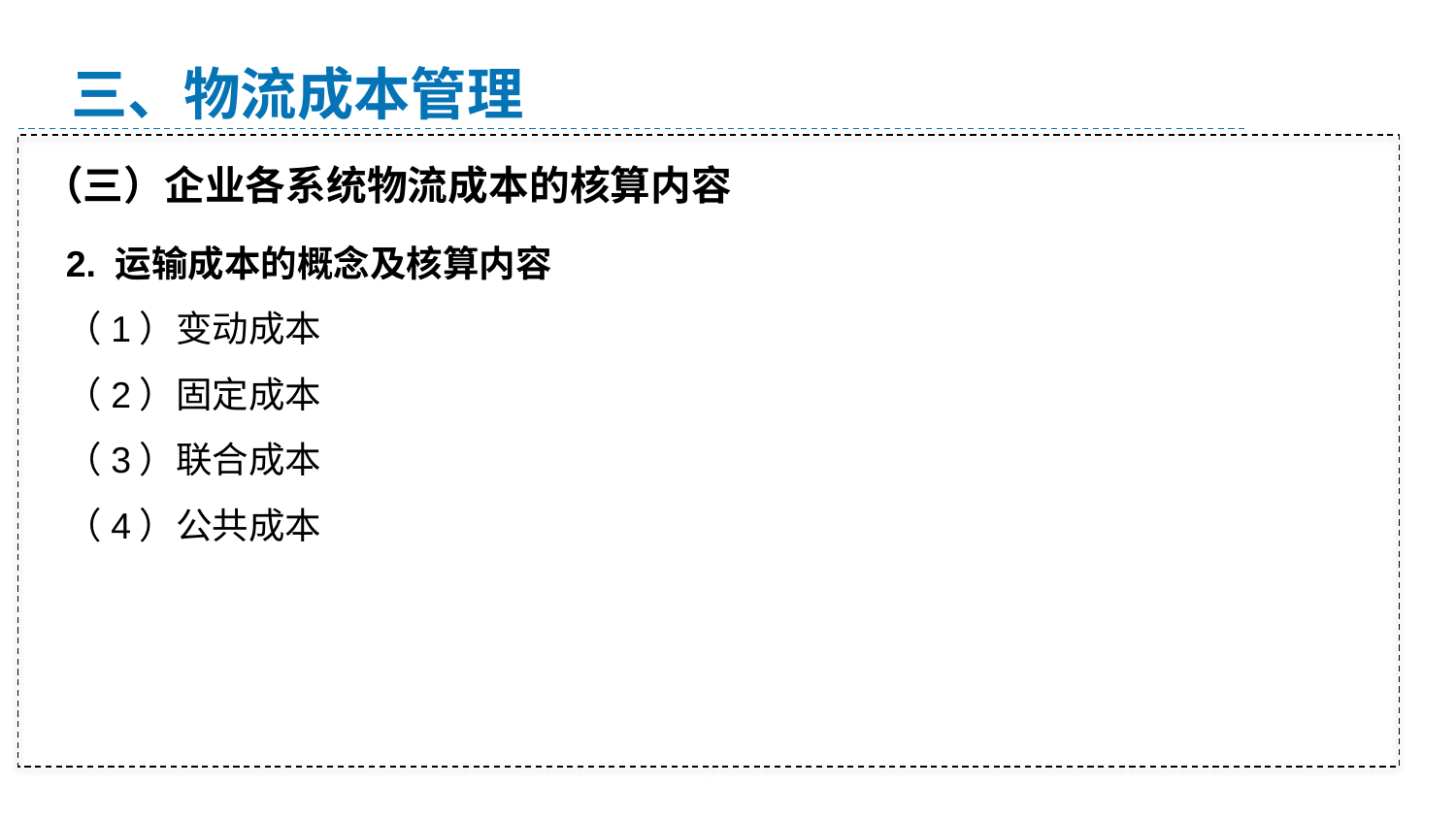

三、物流成本管理
（三）企业各系统物流成本的核算内容

2. 运输成本的概念及核算内容
（1）变动成本
（2）固定成本
（3）联合成本
（4）公共成本